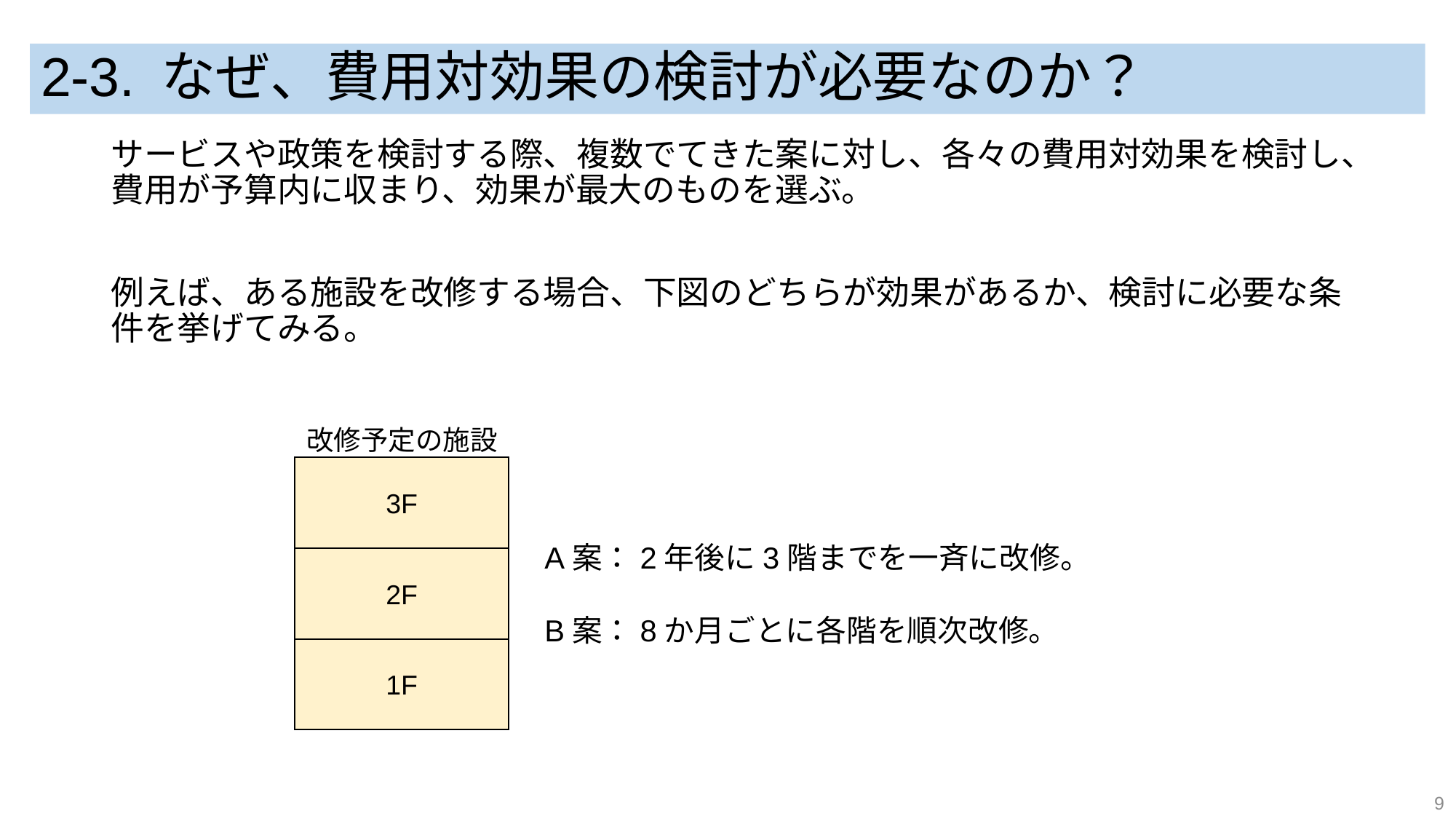

# 2-3. なぜ、費用対効果の検討が必要なのか？
サービスや政策を検討する際、複数でてきた案に対し、各々の費用対効果を検討し、費用が予算内に収まり、効果が最大のものを選ぶ。

例えば、ある施設を改修する場合、下図のどちらが効果があるか、検討に必要な条件を挙げてみる。
改修予定の施設
3F
A案：2年後に3階までを一斉に改修。

B案：8か月ごとに各階を順次改修。
2F
1F
9